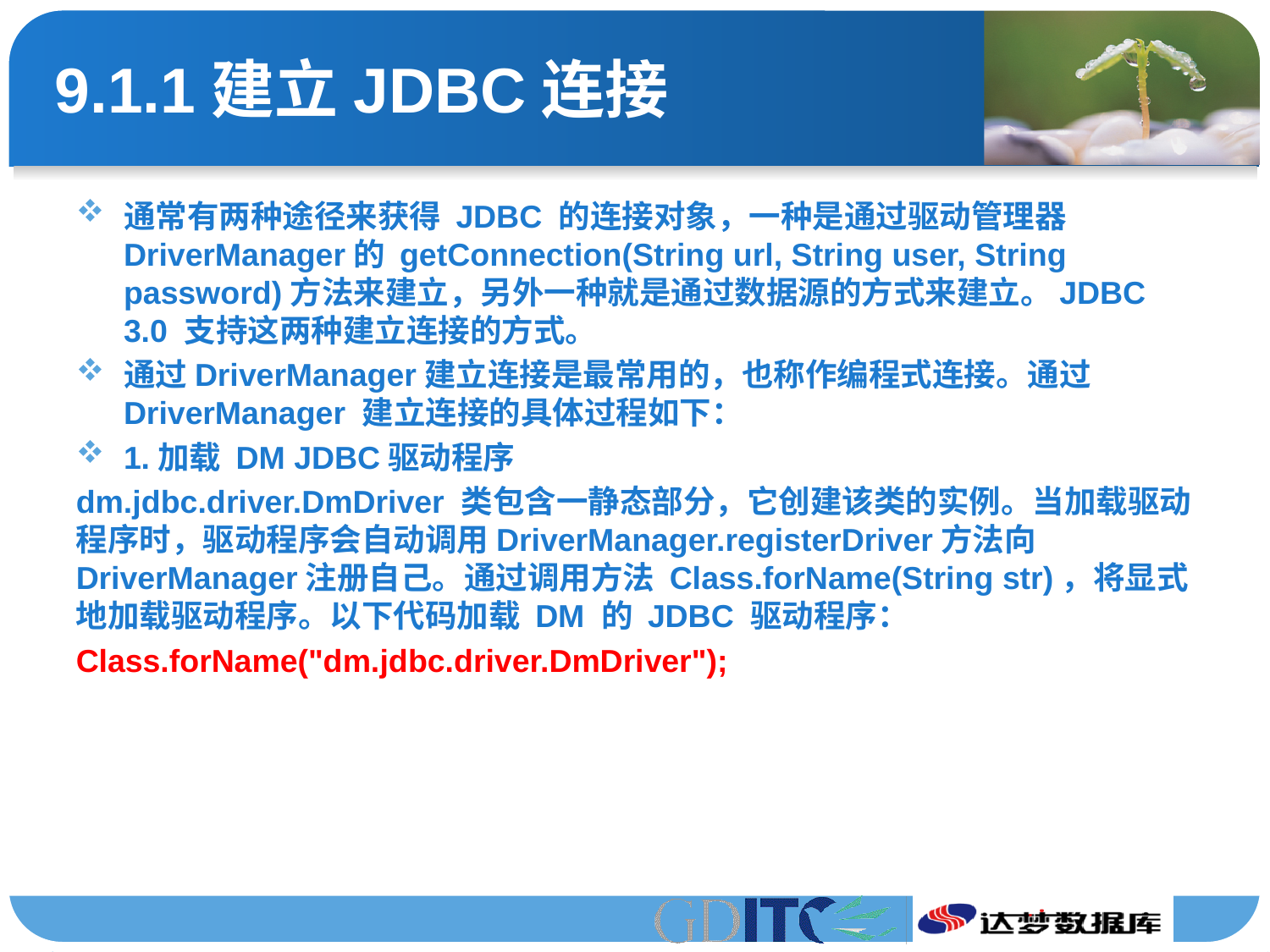

# 9.1.1建立JDBC连接
通常有两种途径来获得 JDBC 的连接对象，一种是通过驱动管理器 DriverManager的 getConnection(String url, String user, String password)方法来建立，另外一种就是通过数据源的方式来建立。JDBC 3.0 支持这两种建立连接的方式。
通过DriverManager建立连接是最常用的，也称作编程式连接。通过 DriverManager 建立连接的具体过程如下：
1.加载 DM JDBC驱动程序
dm.jdbc.driver.DmDriver 类包含一静态部分，它创建该类的实例。当加载驱动程序时，驱动程序会自动调用DriverManager.registerDriver方法向DriverManager注册自己。通过调用方法 Class.forName(String str)，将显式地加载驱动程序。以下代码加载 DM 的 JDBC 驱动程序：
Class.forName("dm.jdbc.driver.DmDriver");